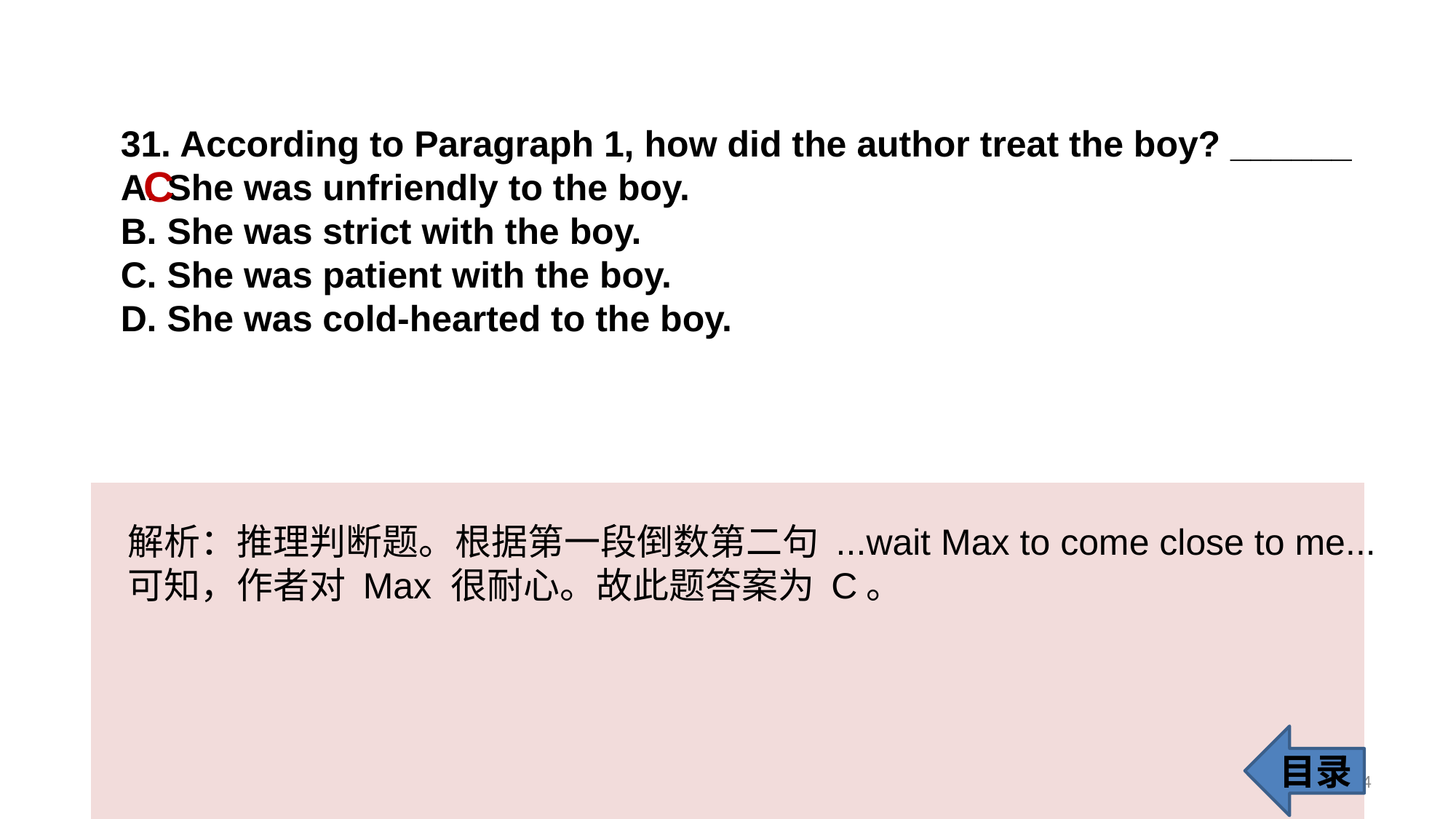

31. According to Paragraph 1, how did the author treat the boy? ______
A. She was unfriendly to the boy.
B. She was strict with the boy.
C. She was patient with the boy.
D. She was cold-hearted to the boy.
C

解析：推理判断题。根据第一段倒数第二句 ...wait Max to come close to me... 可知，作者对 Max 很耐心。故此题答案为 C。
目录
34